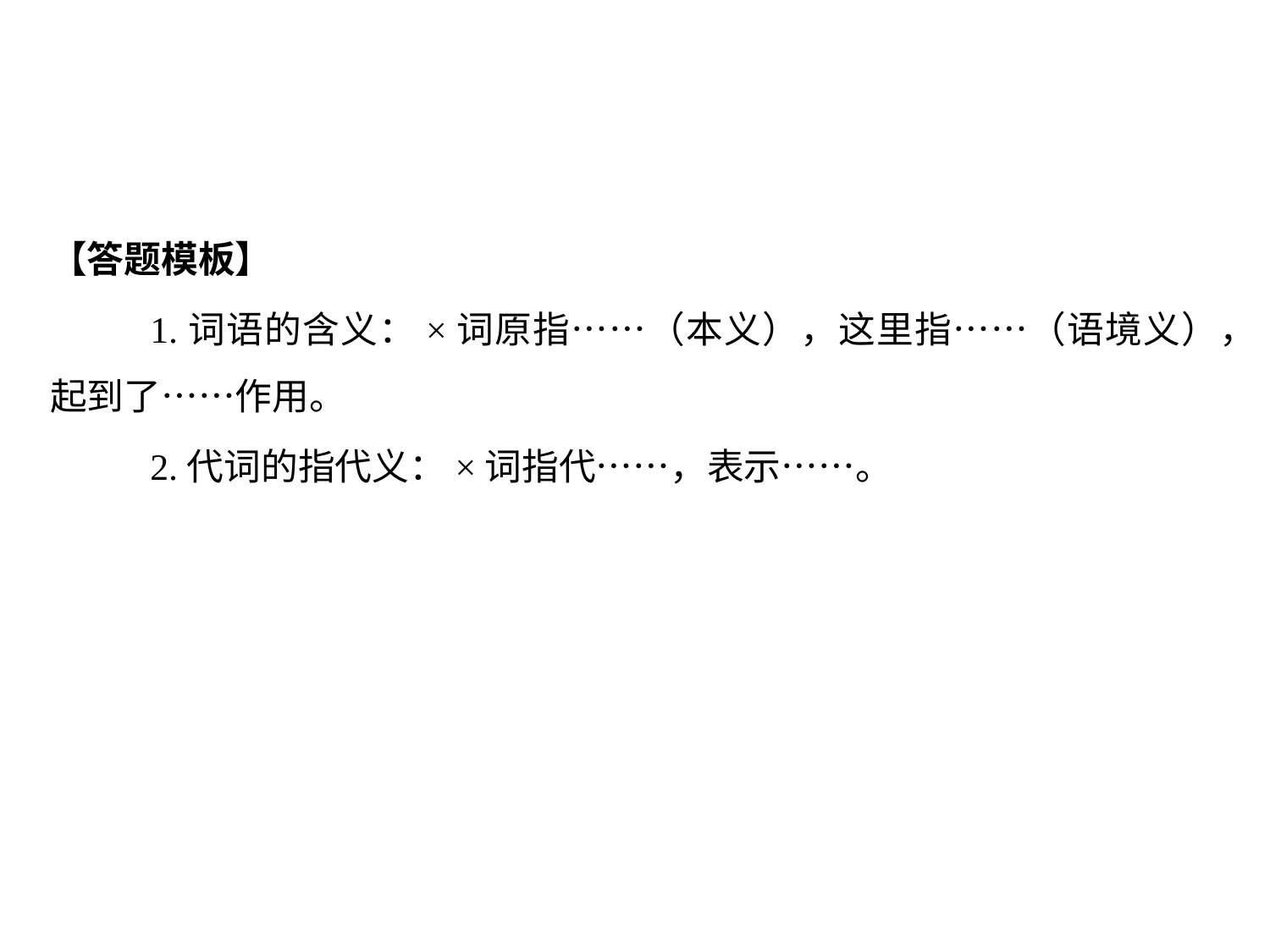

【答题模板】
1.词语的含义：×词原指……（本义），这里指……（语境义），起到了……作用。
2.代词的指代义：×词指代……，表示……。